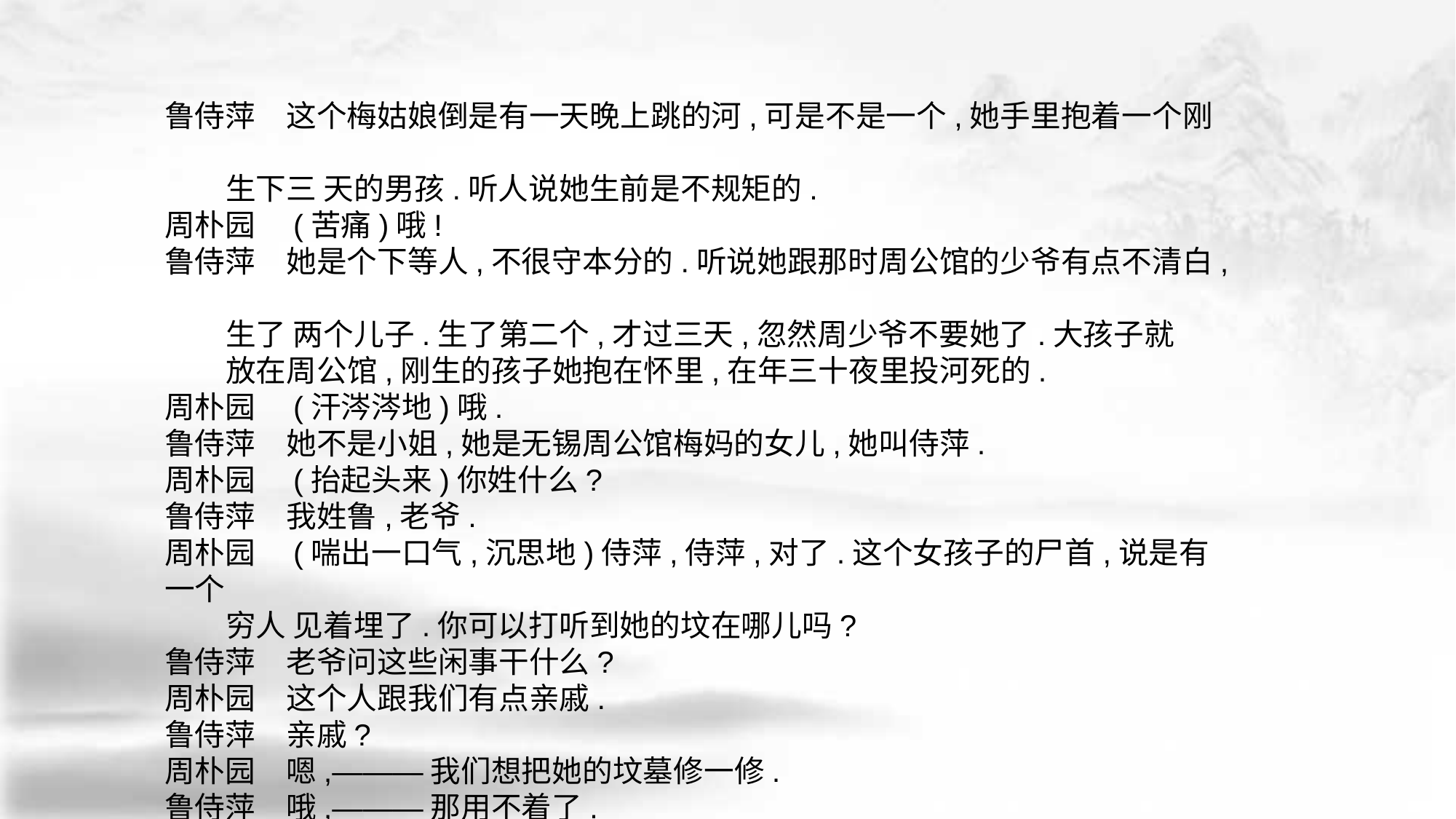

鲁侍萍　这个梅姑娘倒是有一天晚上跳的河,可是不是一个,她手里抱着一个刚
        生下三 天的男孩.听人说她生前是不规矩的.
周朴园　(苦痛)哦!
鲁侍萍　她是个下等人,不很守本分的.听说她跟那时周公馆的少爷有点不清白,
        生了 两个儿子.生了第二个,才过三天,忽然周少爷不要她了.大孩子就
        放在周公馆,刚生的孩子她抱在怀里,在年三十夜里投河死的.
周朴园　(汗涔涔地)哦.
鲁侍萍　她不是小姐,她是无锡周公馆梅妈的女儿,她叫侍萍.
周朴园　(抬起头来)你姓什么?
鲁侍萍　我姓鲁,老爷.
周朴园　(喘出一口气,沉思地)侍萍,侍萍,对了.这个女孩子的尸首,说是有一个
        穷人 见着埋了.你可以打听到她的坟在哪儿吗?
鲁侍萍　老爷问这些闲事干什么?
周朴园　这个人跟我们有点亲戚.
鲁侍萍　亲戚?
周朴园　嗯,———我们想把她的坟墓修一修.
鲁侍萍　哦,———那用不着了.